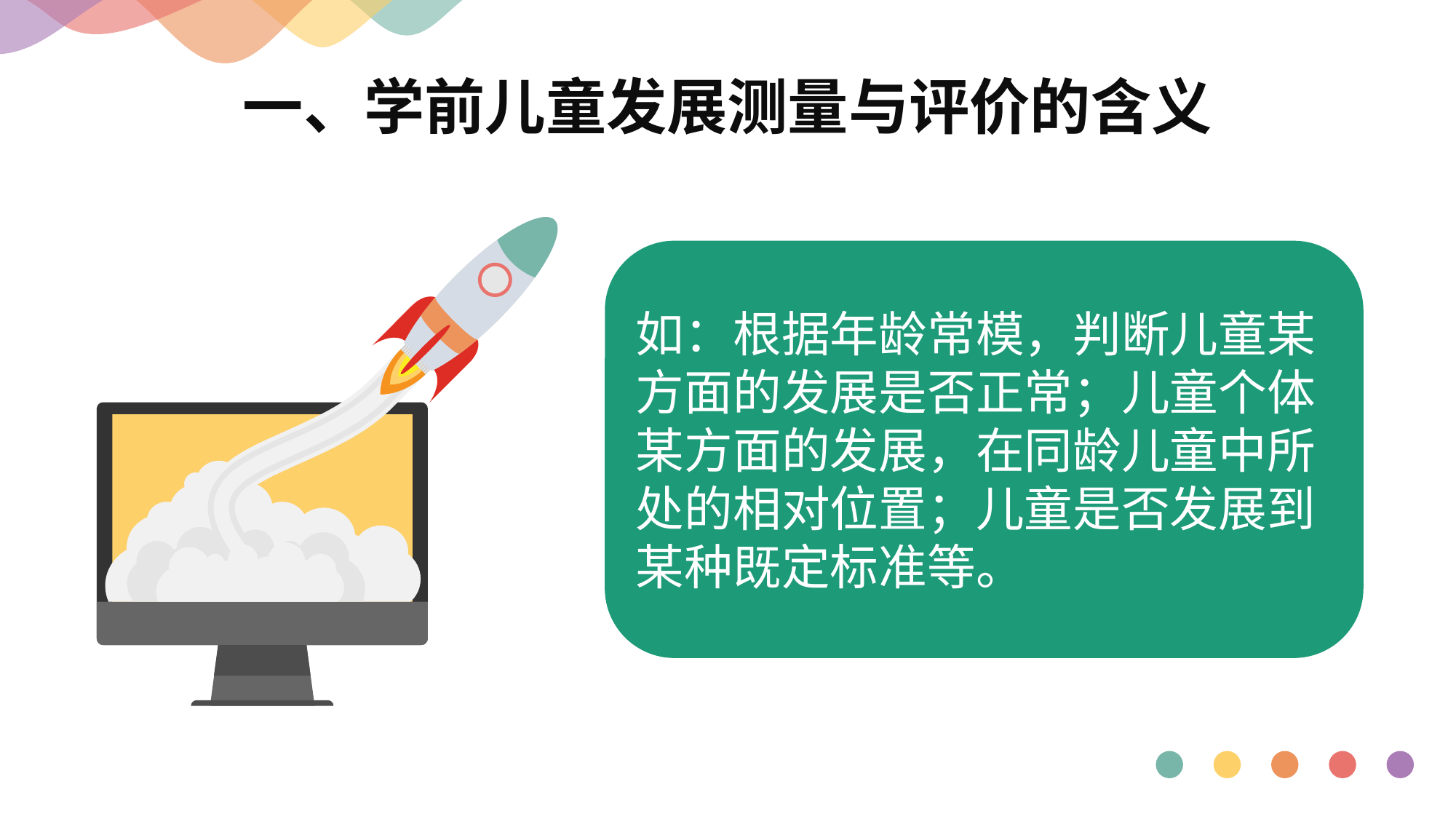

一、学前儿童发展测量与评价的含义

如：根据年龄常模，判断儿童某方面的发展是否正常；儿童个体某方面的发展，在同龄儿童中所处的相对位置；儿童是否发展到某种既定标准等。